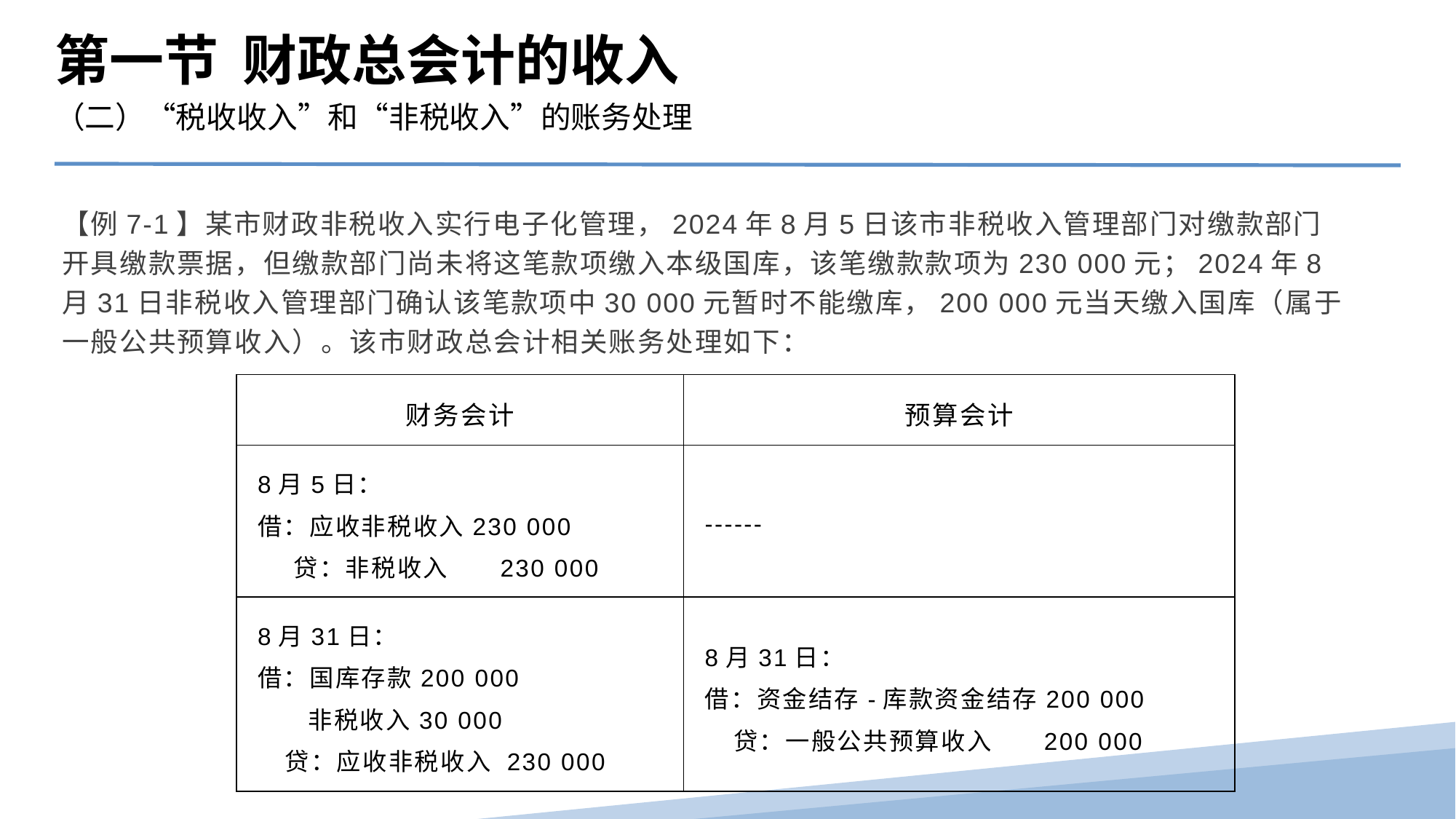

第一节  财政总会计的收入
（二）“税收收入”和“非税收入”的账务处理
【例7-1】某市财政非税收入实行电子化管理，2024年8月5日该市非税收入管理部门对缴款部门开具缴款票据，但缴款部门尚未将这笔款项缴入本级国库，该笔缴款款项为230 000元；2024年8月31日非税收入管理部门确认该笔款项中30 000元暂时不能缴库，200 000元当天缴入国库（属于一般公共预算收入）。该市财政总会计相关账务处理如下：
| 财务会计 | 预算会计 |
| --- | --- |
| 8月5日： 借：应收非税收入230 000 贷：非税收入 230 000 | ------ |
| 8月31日： 借：国库存款200 000 非税收入30 000 贷：应收非税收入 230 000 | 8月31日： 借：资金结存-库款资金结存200 000 贷：一般公共预算收入 200 000 |